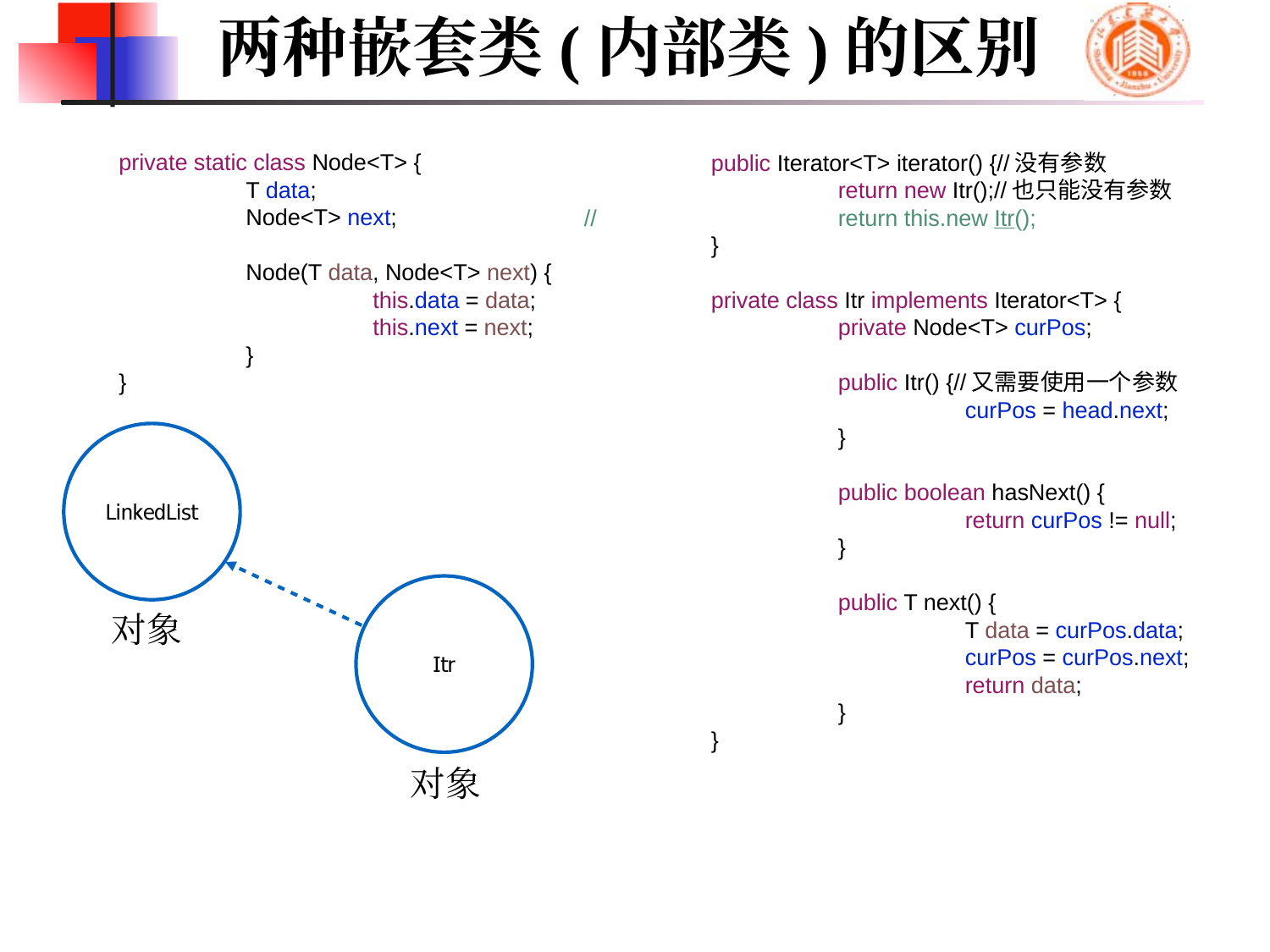

两种嵌套类(内部类)的区别
	public Iterator<T> iterator() {//没有参数
		return new Itr();//也只能没有参数
//		return this.new Itr();
	}

	private class Itr implements Iterator<T> {
		private Node<T> curPos;

		public Itr() {//又需要使用一个参数
			curPos = head.next;
		}

		public boolean hasNext() {
			return curPos != null;
		}

		public T next() {
			T data = curPos.data;
			curPos = curPos.next;
			return data;
		}
	}
	private static class Node<T> {
		T data;
		Node<T> next;

		Node(T data, Node<T> next) {
			this.data = data;
			this.next = next;
		}
	}
LinkedList

Itr
对象
对象